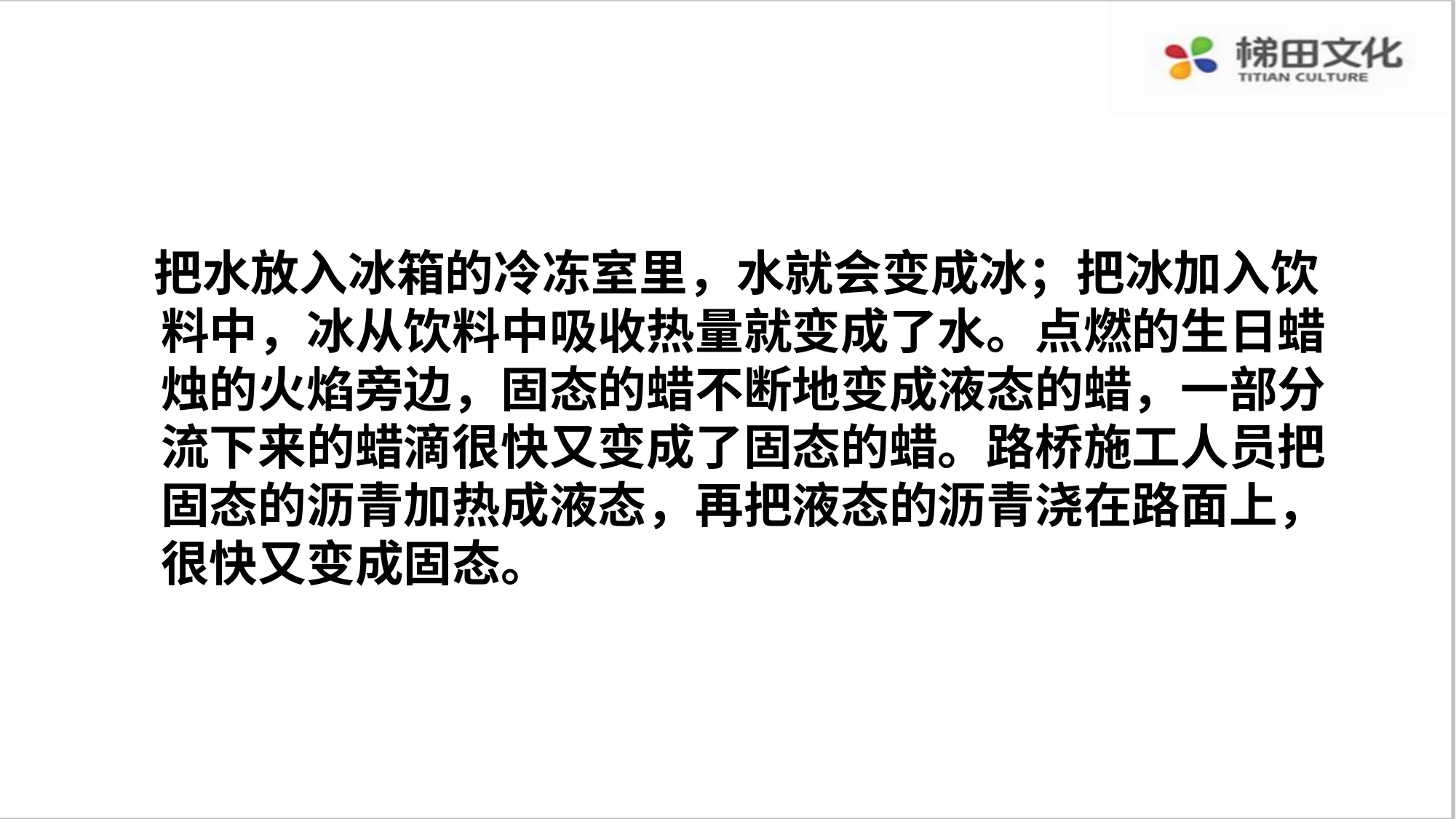

把水放入冰箱的冷冻室里，水就会变成冰；把冰加入饮料中，冰从饮料中吸收热量就变成了水。点燃的生日蜡烛的火焰旁边，固态的蜡不断地变成液态的蜡，一部分流下来的蜡滴很快又变成了固态的蜡。路桥施工人员把固态的沥青加热成液态，再把液态的沥青浇在路面上，很快又变成固态。